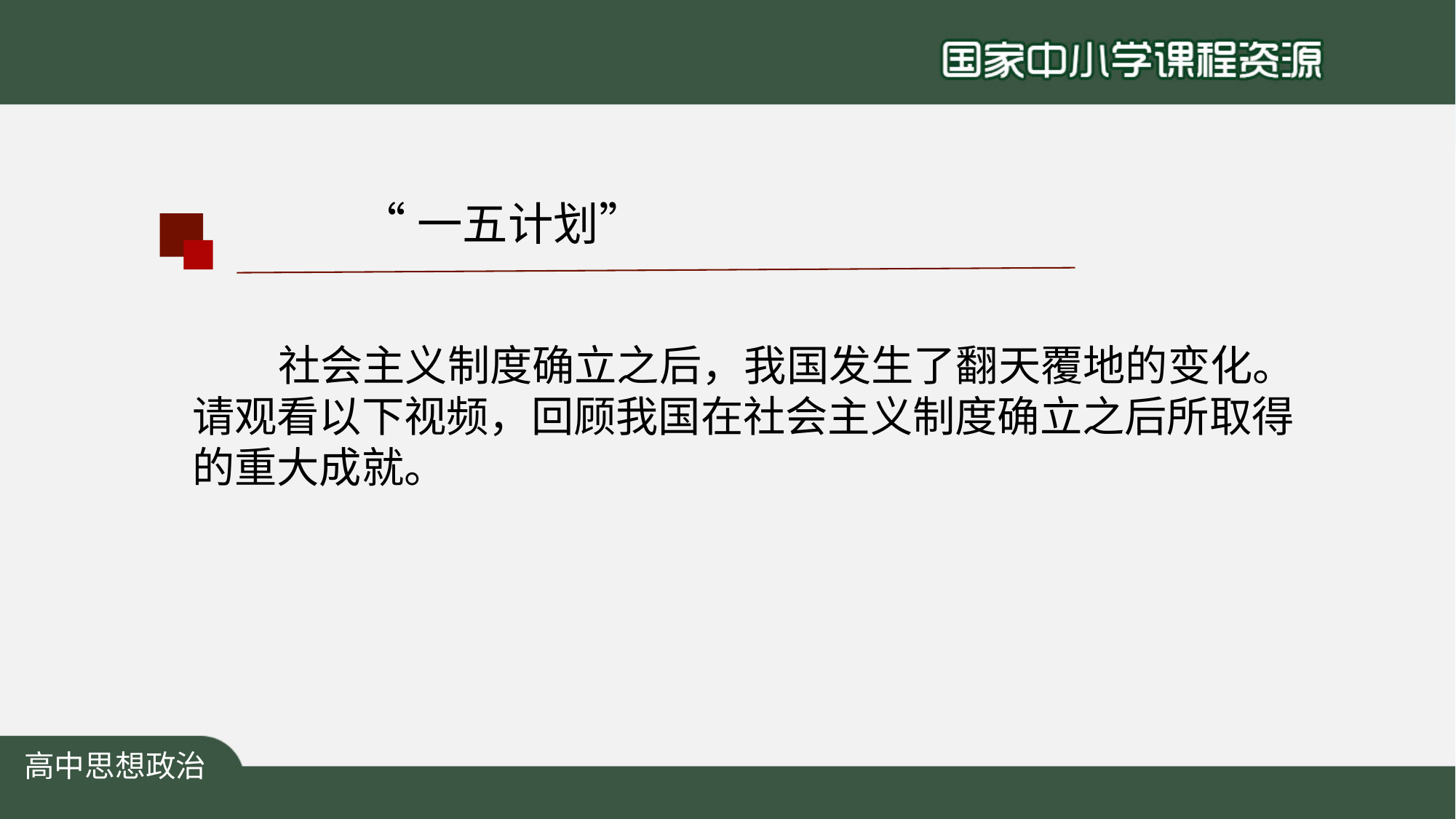

“一五计划”

        社会主义制度确立之后，我国发生了翻天覆地的变化。请观看以下视频，回顾我国在社会主义制度确立之后所取得的重大成就。